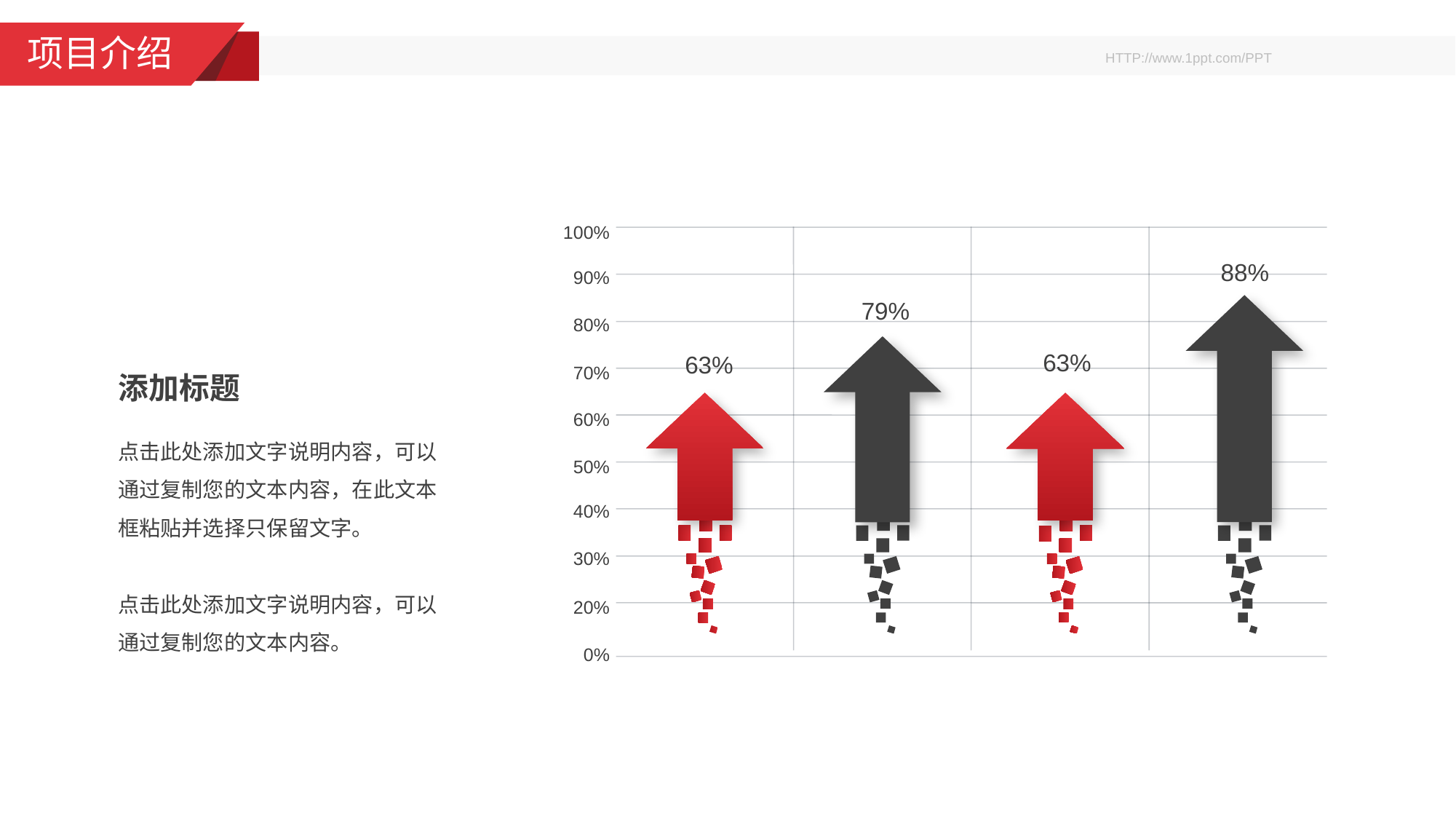

项目介绍
100%

88%
90%

79%

80%

63%
63%
70%
添加标题

60%

点击此处添加文字说明内容，可以通过复制您的文本内容，在此文本框粘贴并选择只保留文字。

点击此处添加文字说明内容，可以通过复制您的文本内容。
50%

40%

30%

20%

0%